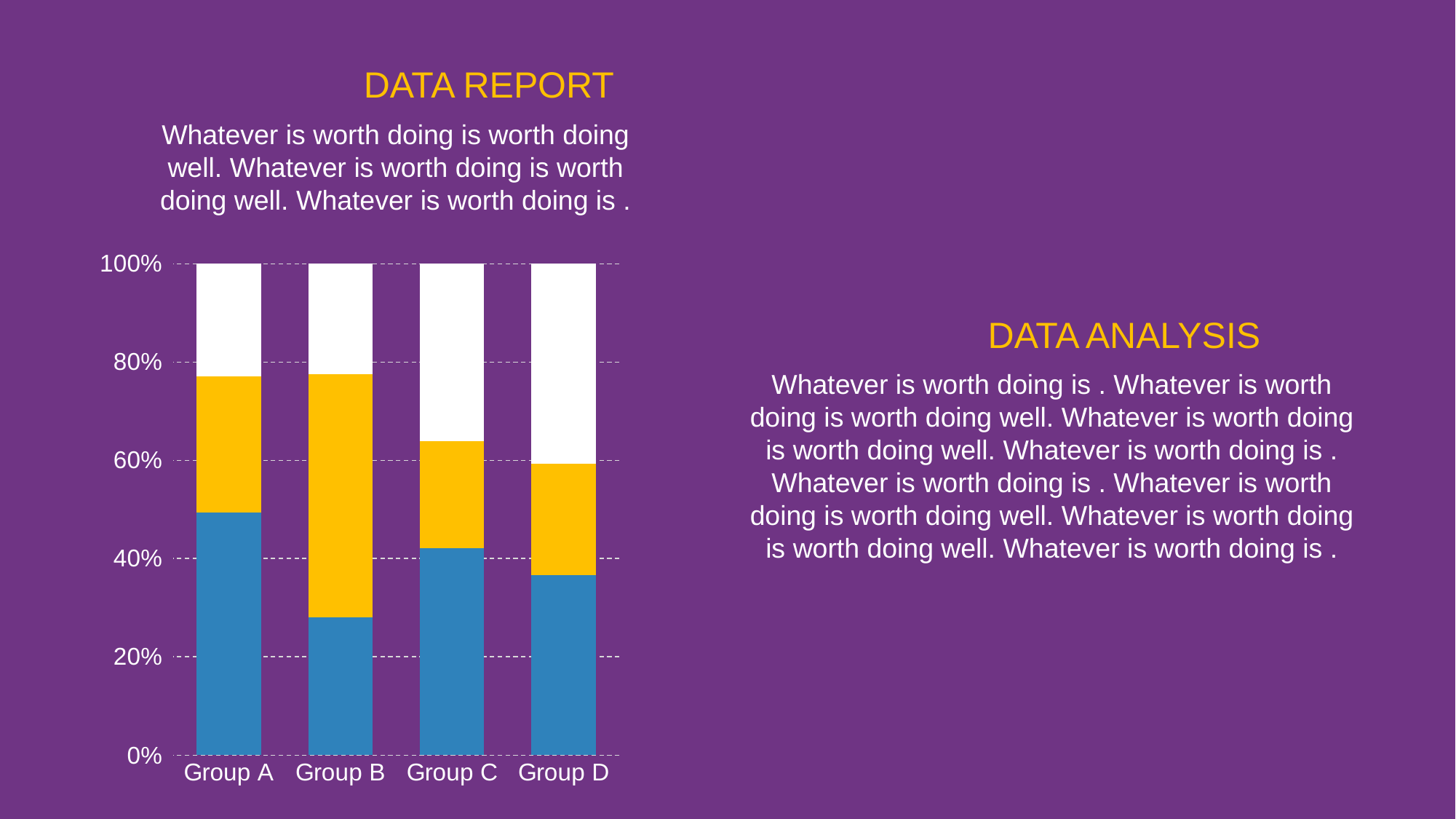

DATA REPORT
Whatever is worth doing is worth doing well. Whatever is worth doing is worth doing well. Whatever is worth doing is .

### Chart

| Category | 系列 1 | 系列 2 | 系列 3 |
|---|---|---|---|
| Group A | 4.3 | 2.4 | 2.0 |
| Group B | 2.5 | 4.4 | 2.0 |
| Group C | 3.5 | 1.8 | 3.0 |
| Group D | 4.5 | 2.8 | 5.0 |
DATA ANALYSIS
Whatever is worth doing is . Whatever is worth doing is worth doing well. Whatever is worth doing is worth doing well. Whatever is worth doing is . Whatever is worth doing is . Whatever is worth doing is worth doing well. Whatever is worth doing is worth doing well. Whatever is worth doing is .